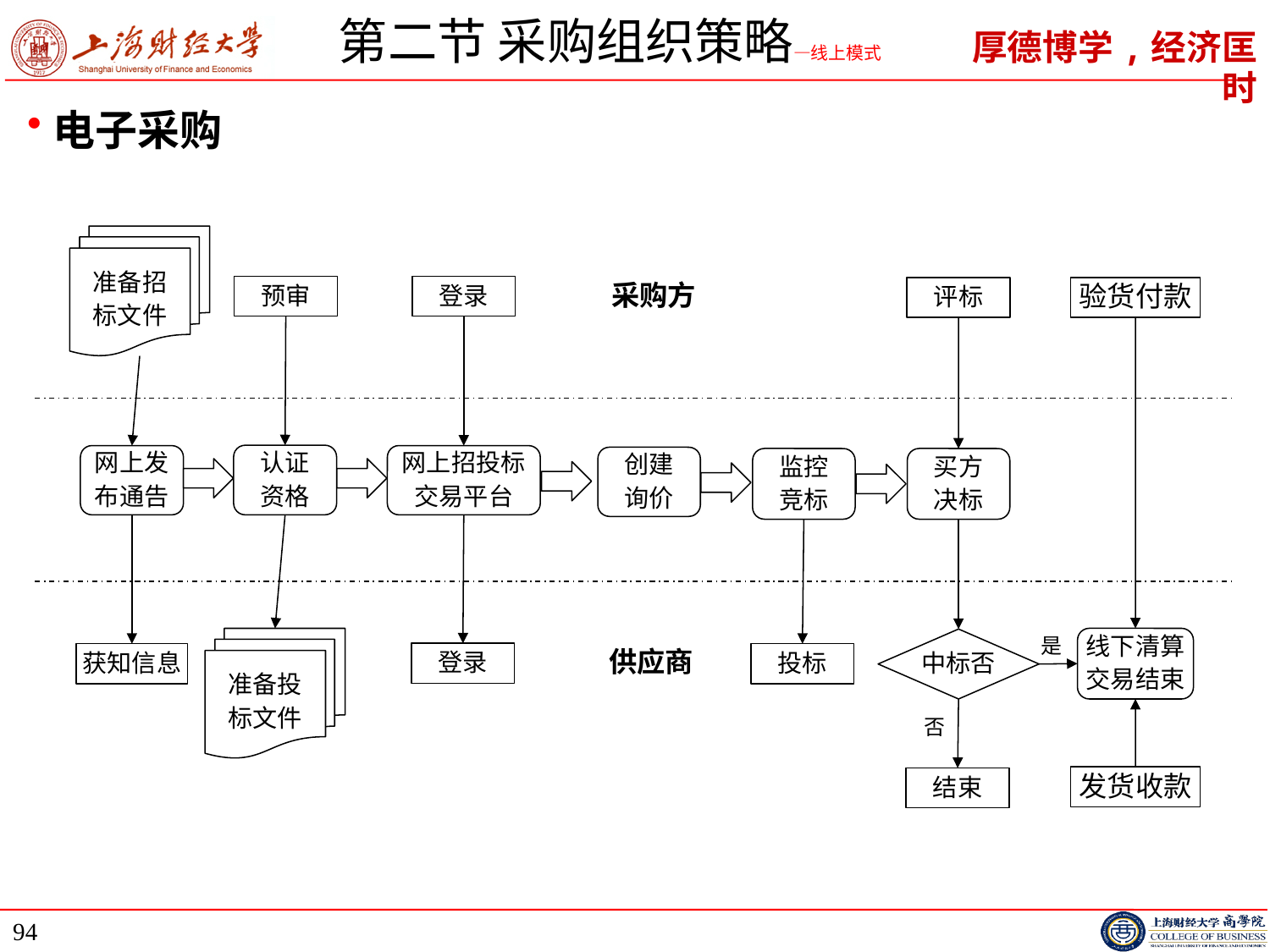

# 第二节 采购组织策略—线上模式
电子采购
准备招
标文件
预审
登录
评标
验货付款
认证
资格
网上发
布通告
网上招投标
交易平台
创建
询价
监控
竞标
买方
决标

准备投
标文件
是
线下清算
交易结束
中标否
登录
获知信息
投标
否
发货收款
结束
采购方
供应商
94